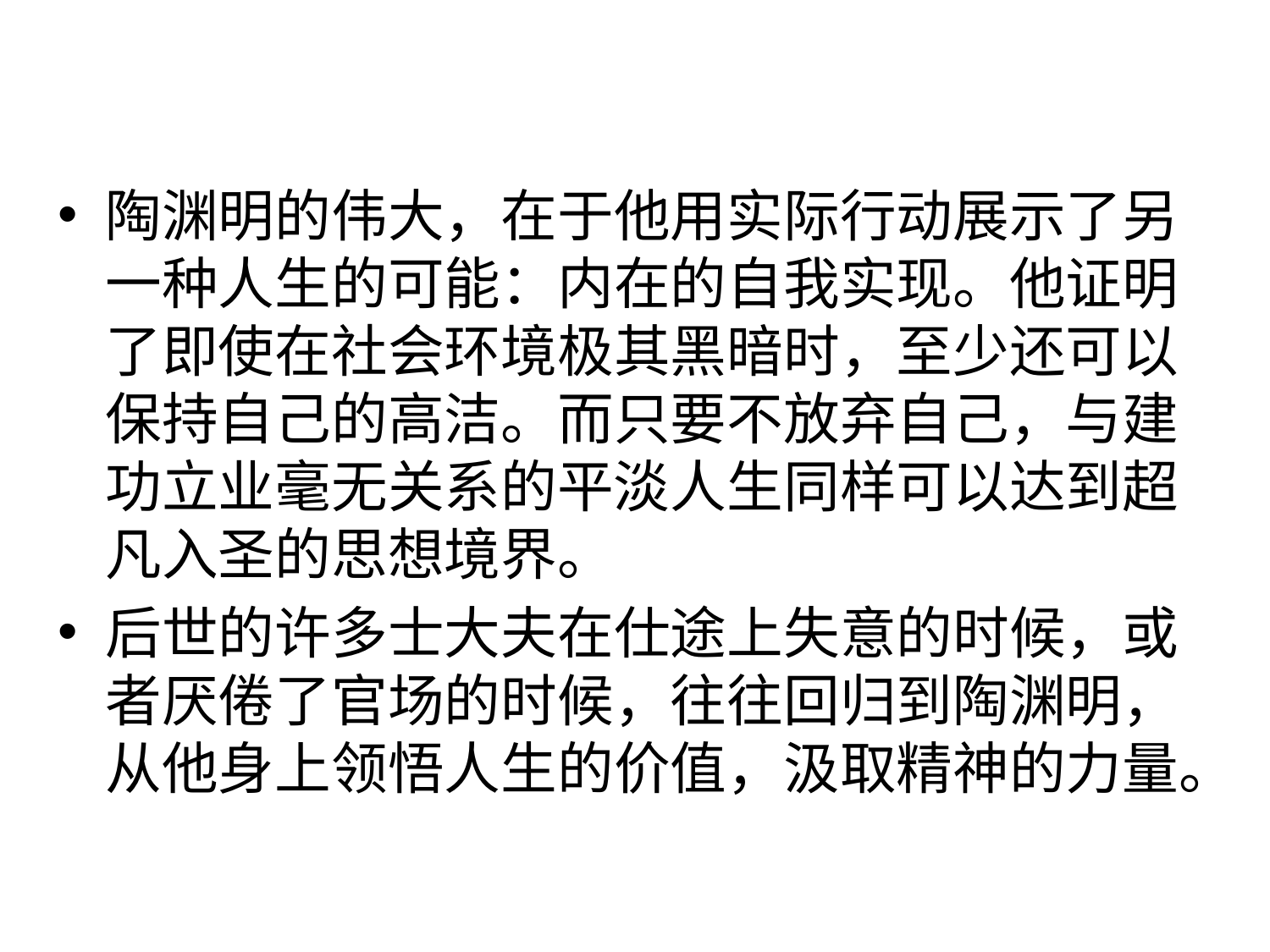

#
陶渊明的伟大，在于他用实际行动展示了另一种人生的可能：内在的自我实现。他证明了即使在社会环境极其黑暗时，至少还可以保持自己的高洁。而只要不放弃自己，与建功立业毫无关系的平淡人生同样可以达到超凡入圣的思想境界。
后世的许多士大夫在仕途上失意的时候，或者厌倦了官场的时候，往往回归到陶渊明，从他身上领悟人生的价值，汲取精神的力量。